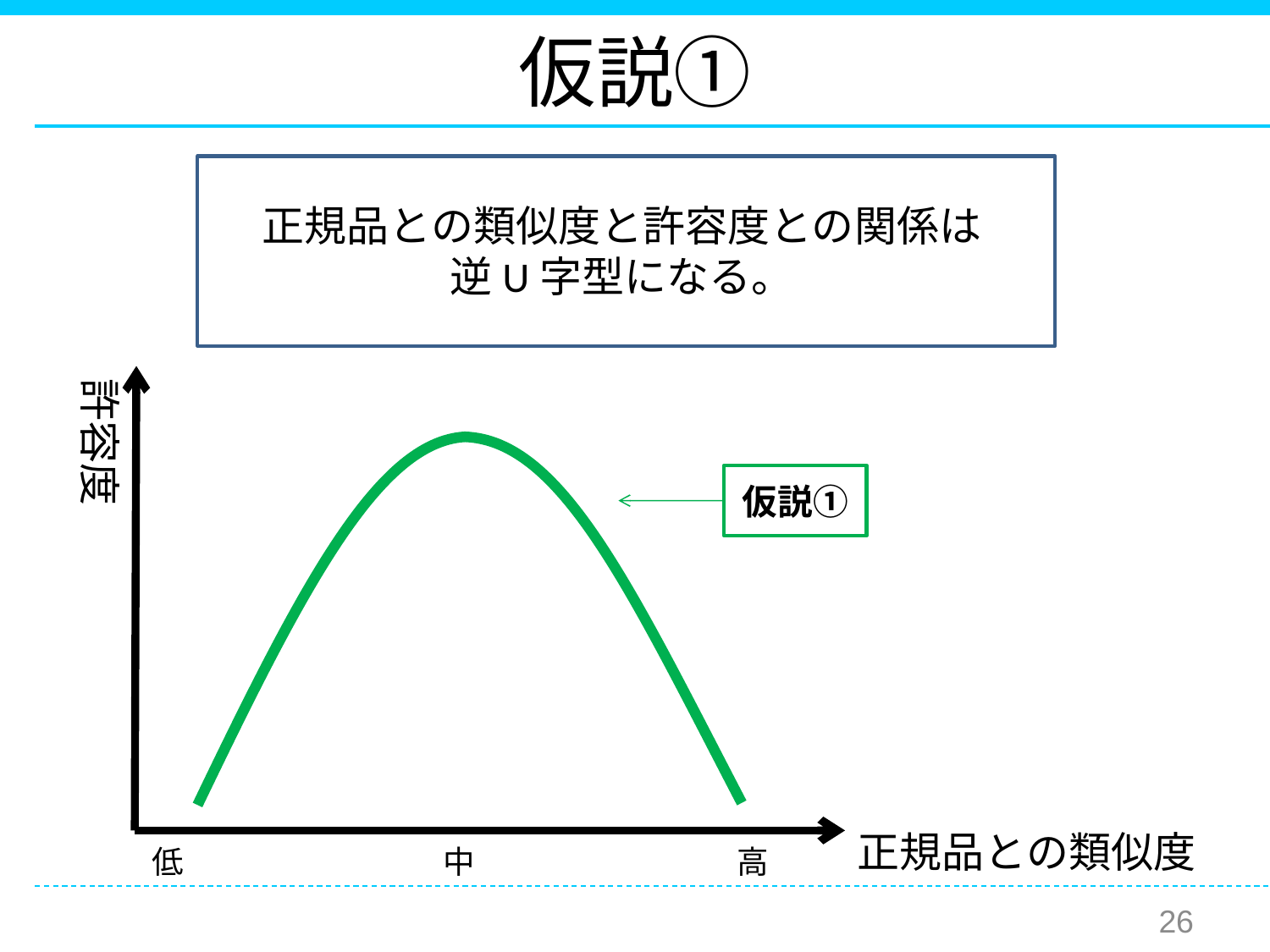

# 仮説①

正規品との類似度と許容度との関係は
逆U字型になる。
許容度
正規品との類似度
中
高
低

仮説①
26